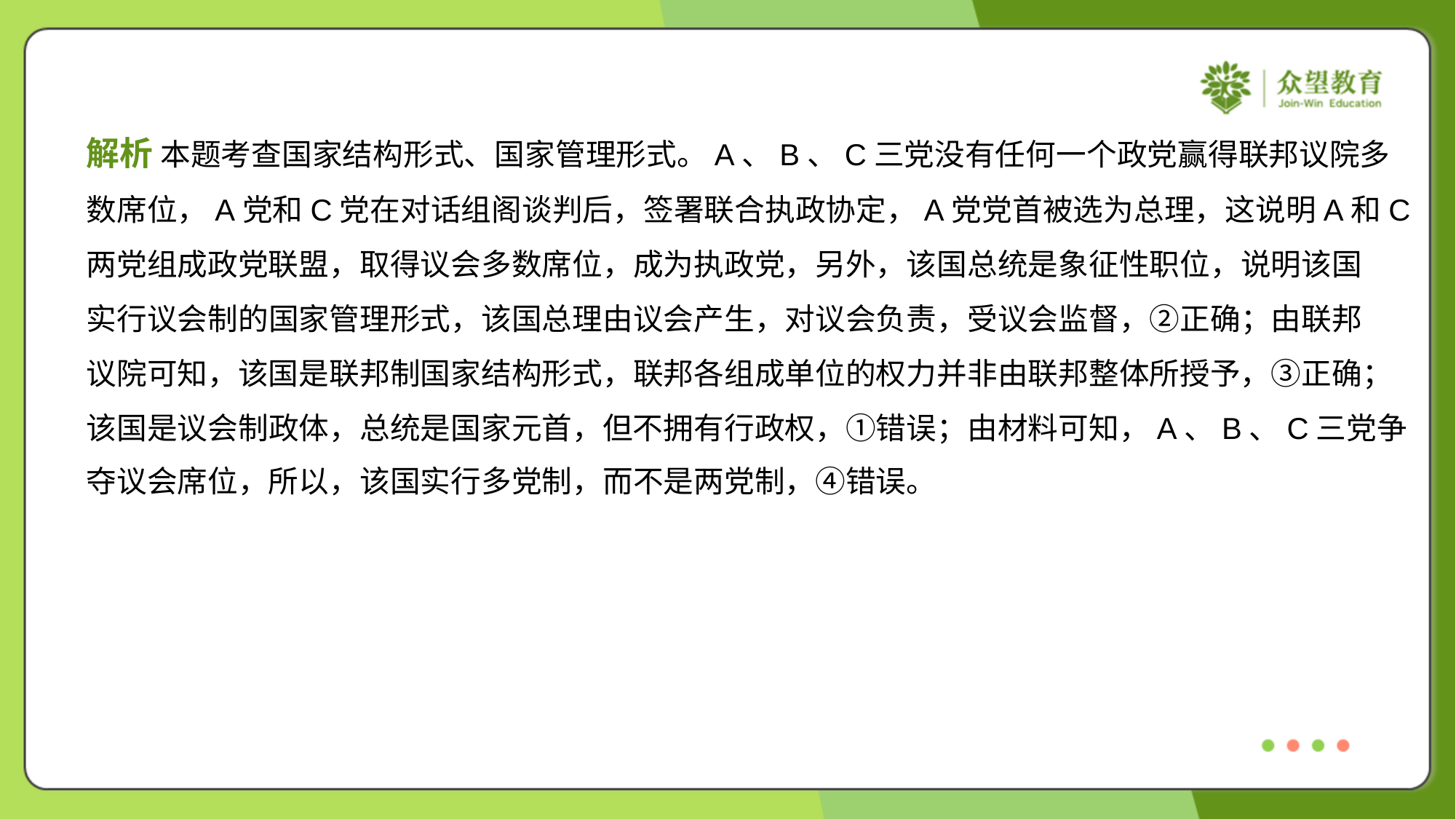

解析 本题考查国家结构形式、国家管理形式。A、B、C三党没有任何一个政党赢得联邦议院多
数席位，A党和C党在对话组阁谈判后，签署联合执政协定，A党党首被选为总理，这说明A和C
两党组成政党联盟，取得议会多数席位，成为执政党，另外，该国总统是象征性职位，说明该国
实行议会制的国家管理形式，该国总理由议会产生，对议会负责，受议会监督，②正确；由联邦
议院可知，该国是联邦制国家结构形式，联邦各组成单位的权力并非由联邦整体所授予，③正确；
该国是议会制政体，总统是国家元首，但不拥有行政权，①错误；由材料可知，A、B、C三党争
夺议会席位，所以，该国实行多党制，而不是两党制，④错误。